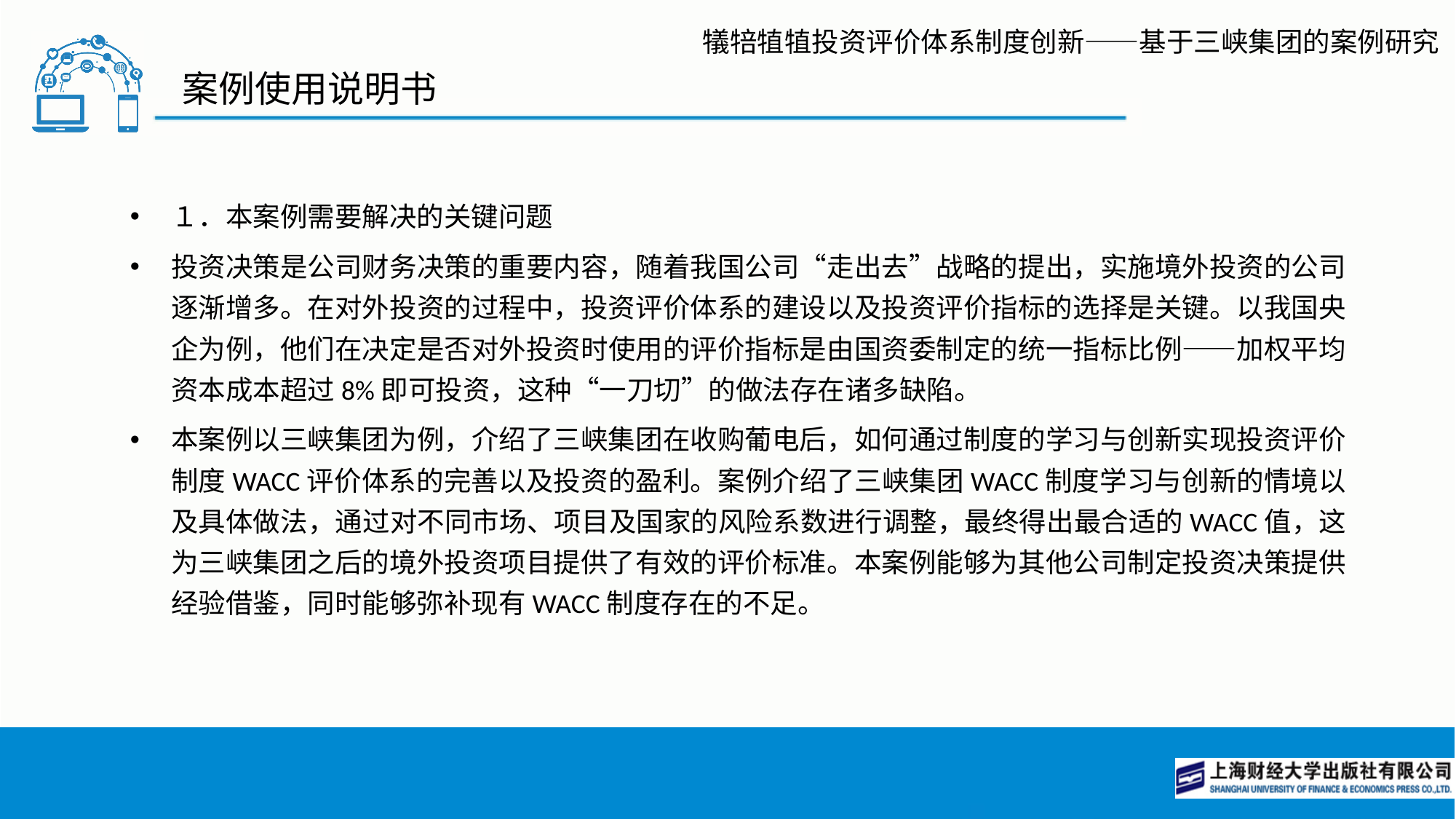

犠犃犆犆投资评价体系制度创新——基于三峡集团的案例研究
# 案例使用说明书
１．本案例需要解决的关键问题
投资决策是公司财务决策的重要内容，随着我国公司“走出去”战略的提出，实施境外投资的公司逐渐增多。在对外投资的过程中，投资评价体系的建设以及投资评价指标的选择是关键。以我国央企为例，他们在决定是否对外投资时使用的评价指标是由国资委制定的统一指标比例——加权平均资本成本超过8%即可投资，这种“一刀切”的做法存在诸多缺陷。
本案例以三峡集团为例，介绍了三峡集团在收购葡电后，如何通过制度的学习与创新实现投资评价制度WACC评价体系的完善以及投资的盈利。案例介绍了三峡集团WACC制度学习与创新的情境以及具体做法，通过对不同市场、项目及国家的风险系数进行调整，最终得出最合适的WACC值，这为三峡集团之后的境外投资项目提供了有效的评价标准。本案例能够为其他公司制定投资决策提供经验借鉴，同时能够弥补现有WACC制度存在的不足。